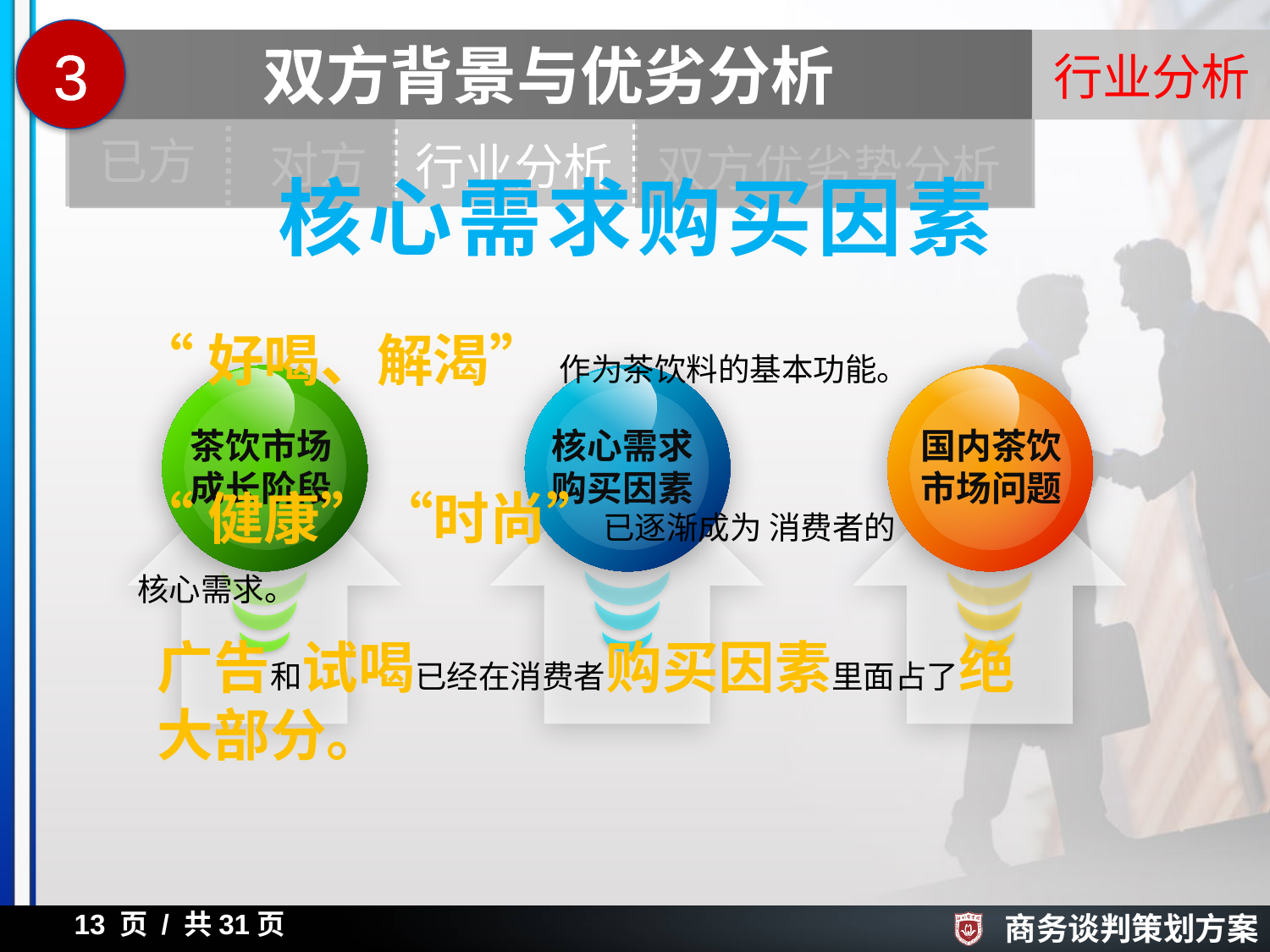

3
双方背景与优劣分析

行业分析

已方
对方
双方优劣势分析
行业分析

核心需求购买因素
“好喝、解渴” 作为茶饮料的基本功能。

“健康”“时尚”已逐渐成为 消费者的核心需求。

茶饮市场成长阶段

核心需求购买因素

国内茶饮市场问题

广告和试喝已经在消费者购买因素里面占了绝大部分。
13 页 / 共31页